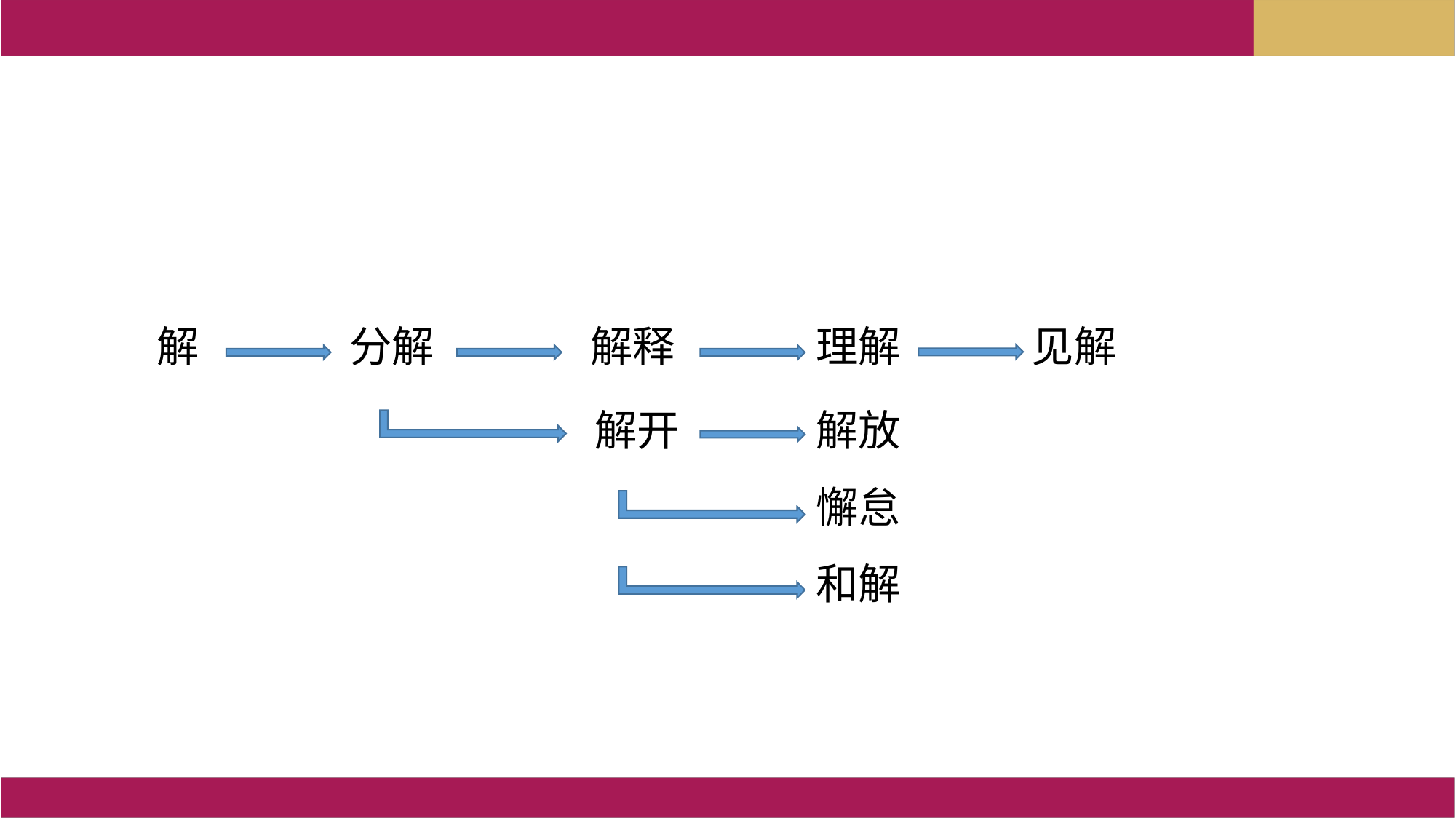

解
分解
解释
理解
见解

解开
解放

懈怠

和解